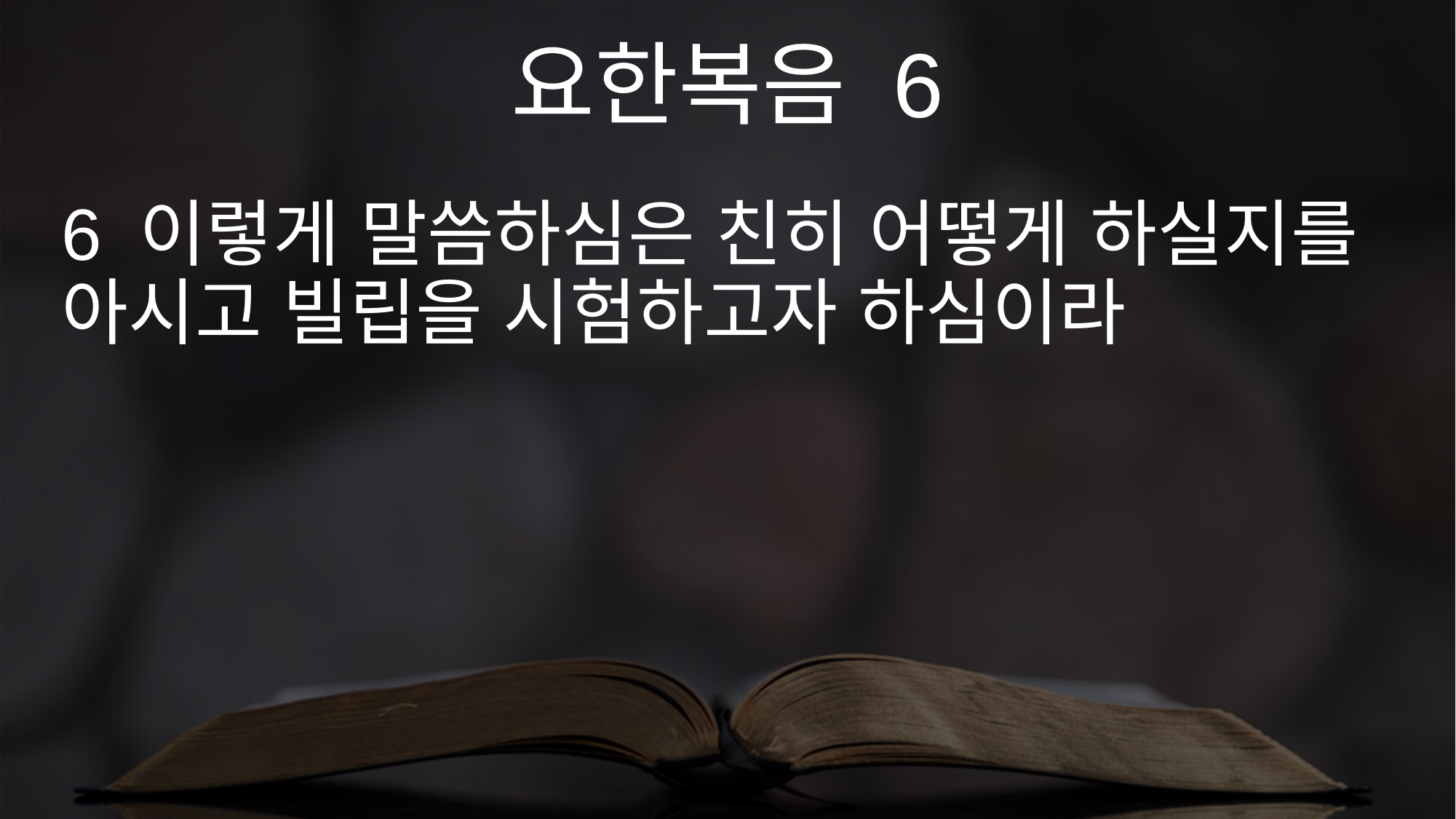

요한복음 6
6 이렇게 말씀하심은 친히 어떻게 하실지를 아시고 빌립을 시험하고자 하심이라